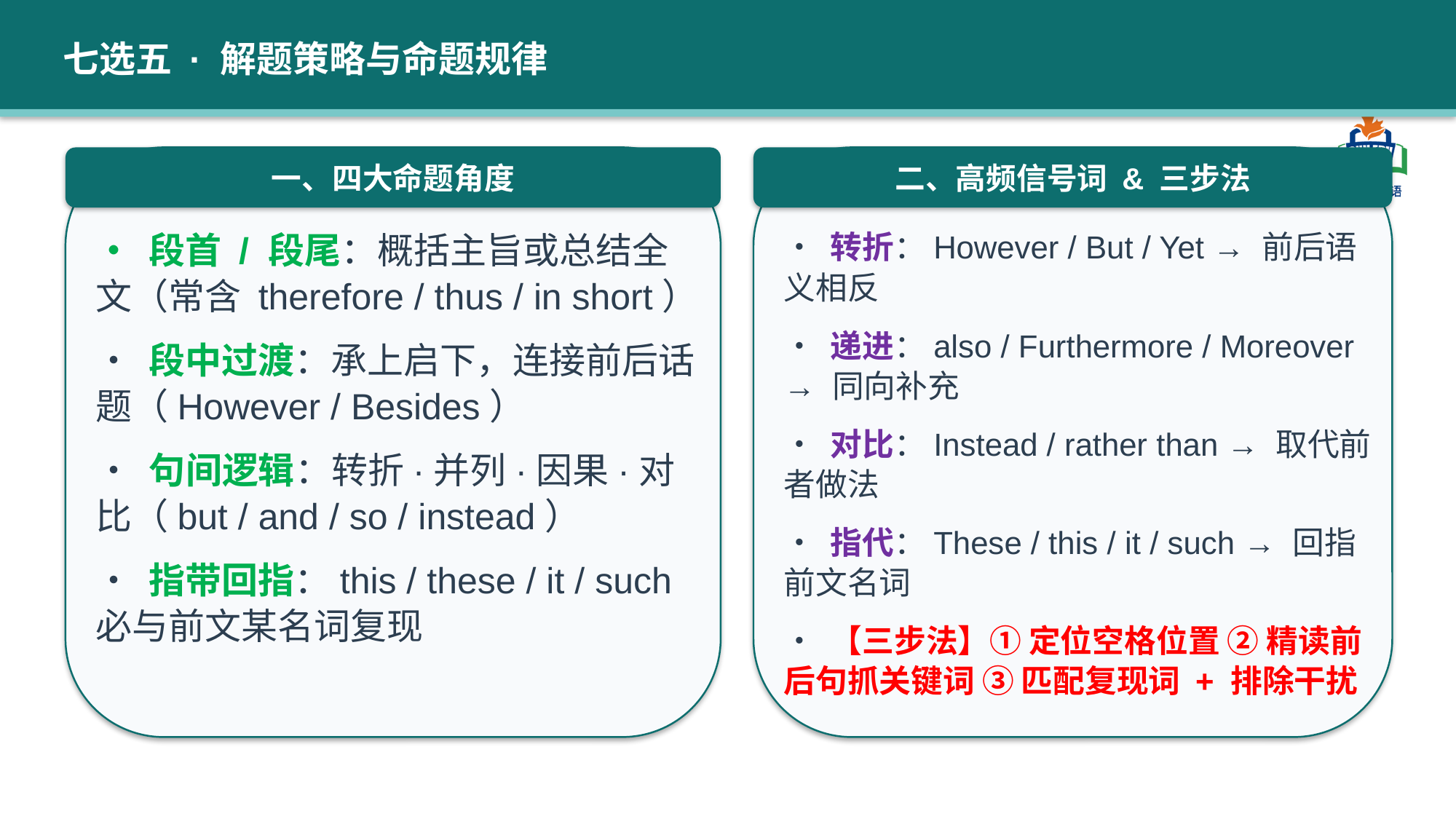

七选五 · 解题策略与命题规律

一、四大命题角度

二、高频信号词 & 三步法
• 段首 / 段尾：概括主旨或总结全文（常含 therefore / thus / in short）
• 段中过渡：承上启下，连接前后话题（However / Besides）
• 句间逻辑：转折·并列·因果·对比（but / and / so / instead）
• 指带回指：this / these / it / such 必与前文某名词复现
• 转折：However / But / Yet → 前后语义相反
• 递进：also / Furthermore / Moreover → 同向补充
• 对比：Instead / rather than → 取代前者做法
• 指代：These / this / it / such → 回指前文名词
• 【三步法】① 定位空格位置 ② 精读前后句抓关键词 ③ 匹配复现词 + 排除干扰